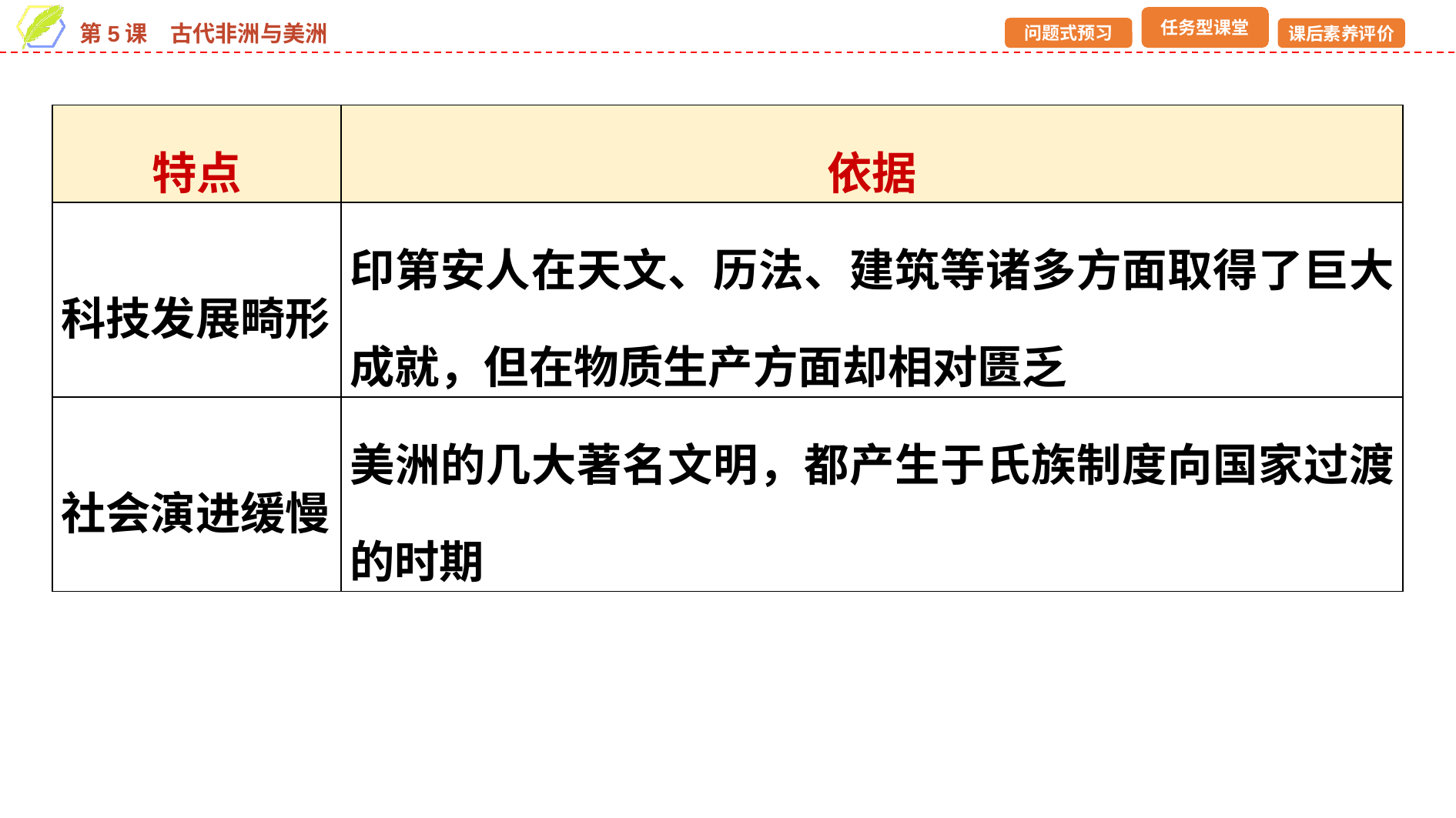

| 特点 | 依据 |
| --- | --- |
| 科技发展畸形 | 印第安人在天文、历法、建筑等诸多方面取得了巨大成就，但在物质生产方面却相对匮乏 |
| 社会演进缓慢 | 美洲的几大著名文明，都产生于氏族制度向国家过渡的时期 |